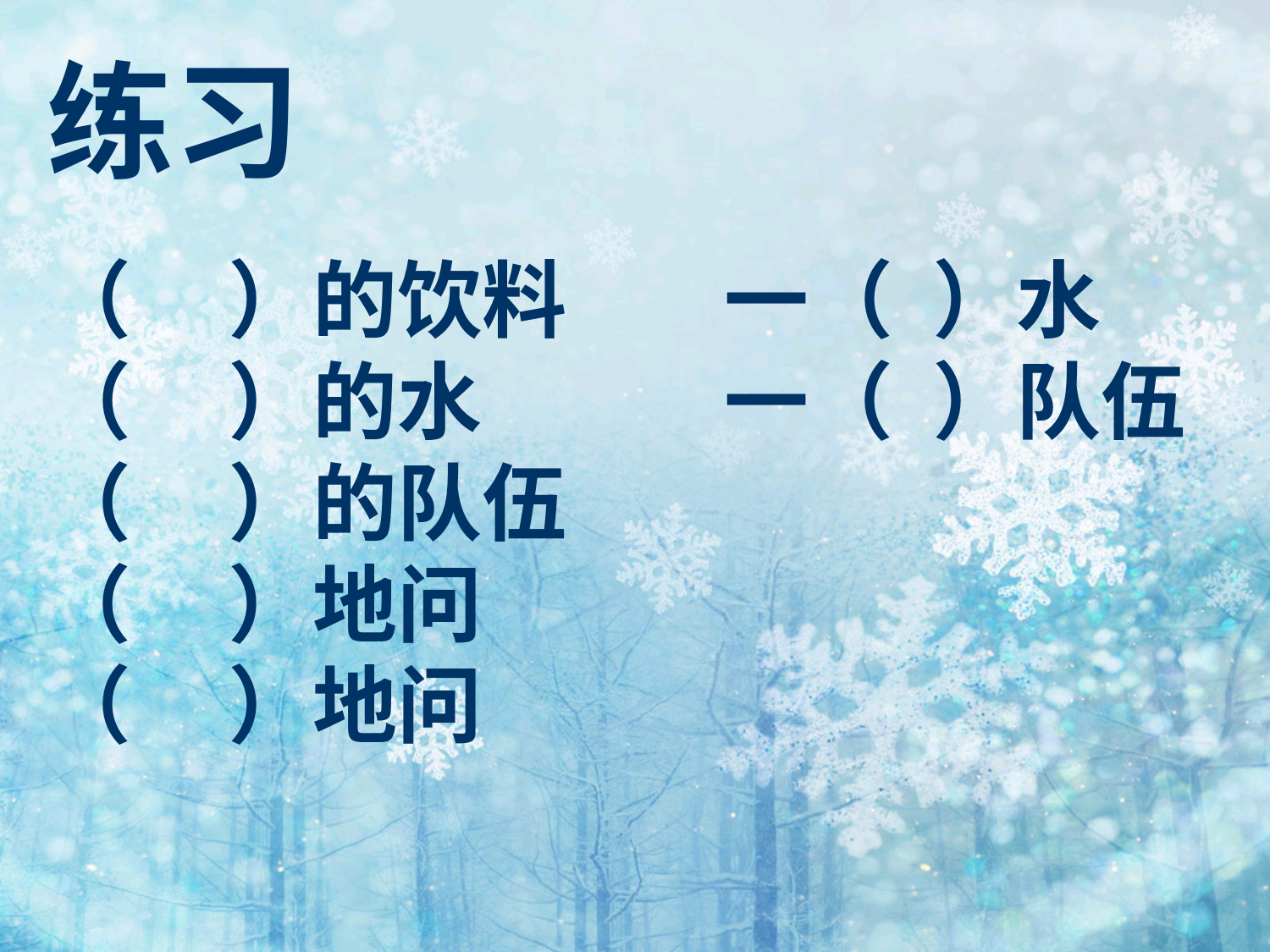

练习
（     ）的饮料
（     ）的水
（     ）的队伍
（     ）地问
（     ）地问
一（  ）水
一（  ）队伍